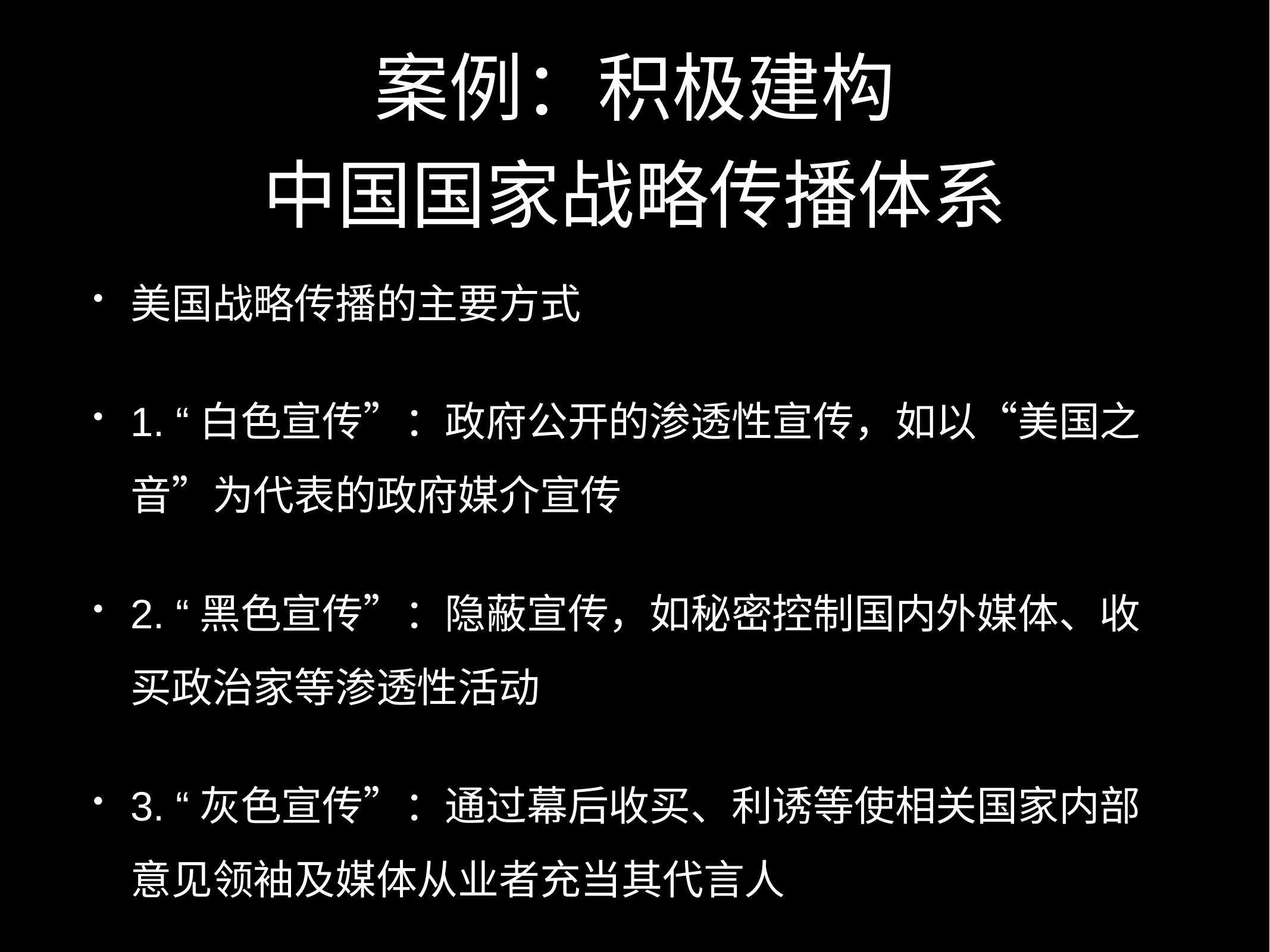

# 案例：积极建构
中国国家战略传播体系
美国战略传播的主要方式
1. “白色宣传”：政府公开的渗透性宣传，如以“美国之音”为代表的政府媒介宣传
2. “黑色宣传”：隐蔽宣传，如秘密控制国内外媒体、收买政治家等渗透性活动
3. “灰色宣传”：通过幕后收买、利诱等使相关国家内部意见领袖及媒体从业者充当其代言人